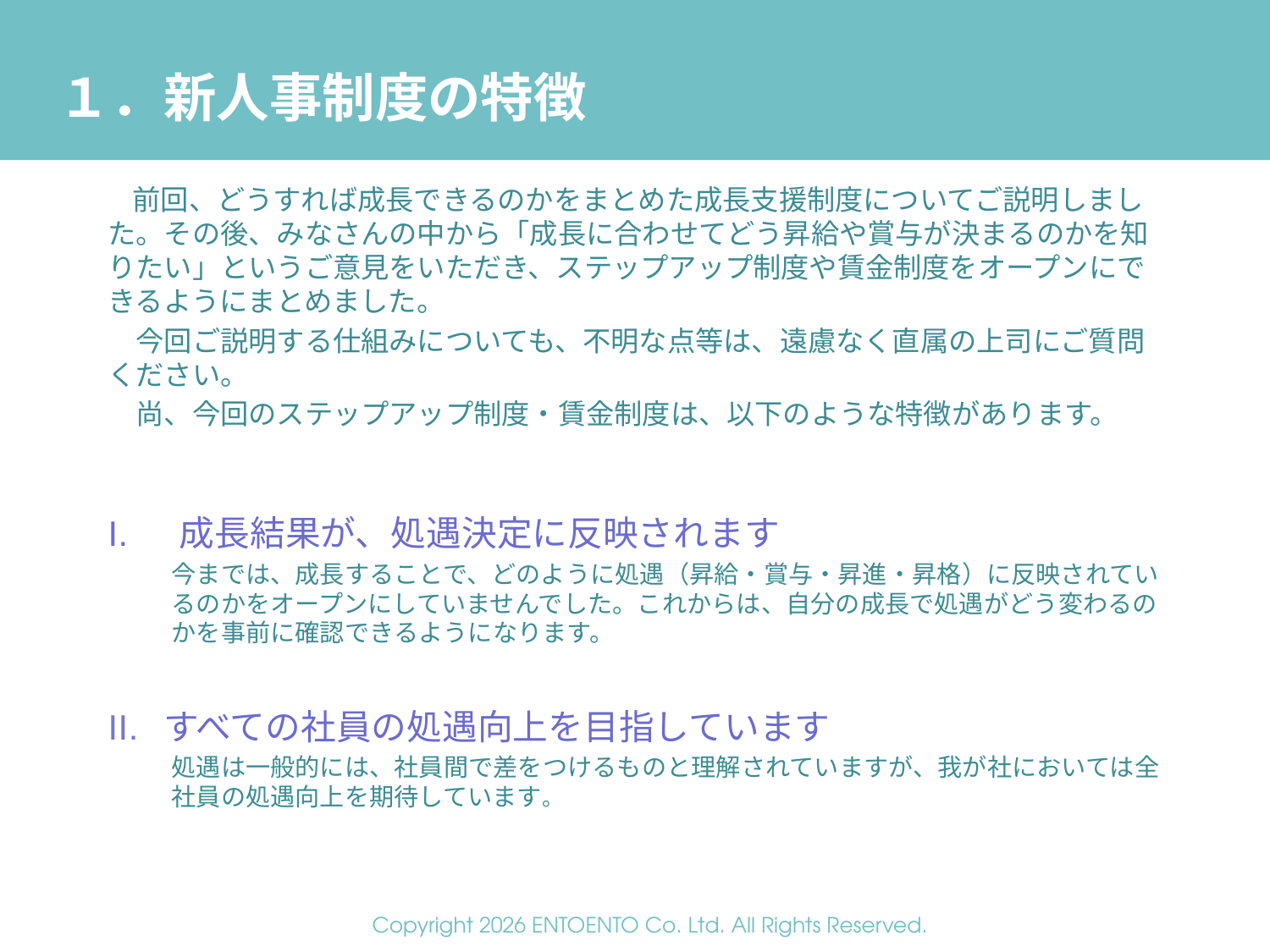

# １．新人事制度の特徴
　前回、どうすれば成長できるのかをまとめた成長支援制度についてご説明しました。その後、みなさんの中から「成長に合わせてどう昇給や賞与が決まるのかを知りたい」というご意見をいただき、ステップアップ制度や賃金制度をオープンにできるようにまとめました。
　今回ご説明する仕組みについても、不明な点等は、遠慮なく直属の上司にご質問ください。
　尚、今回のステップアップ制度・賃金制度は、以下のような特徴があります。

成長結果が、処遇決定に反映されます
今までは、成長することで、どのように処遇（昇給・賞与・昇進・昇格）に反映されているのかをオープンにしていませんでした。これからは、自分の成長で処遇がどう変わるのかを事前に確認できるようになります。

すべての社員の処遇向上を目指しています
処遇は一般的には、社員間で差をつけるものと理解されていますが、我が社においては全社員の処遇向上を期待しています。

Copyright 2026 ENTOENTO Co. Ltd. All Rights Reserved.